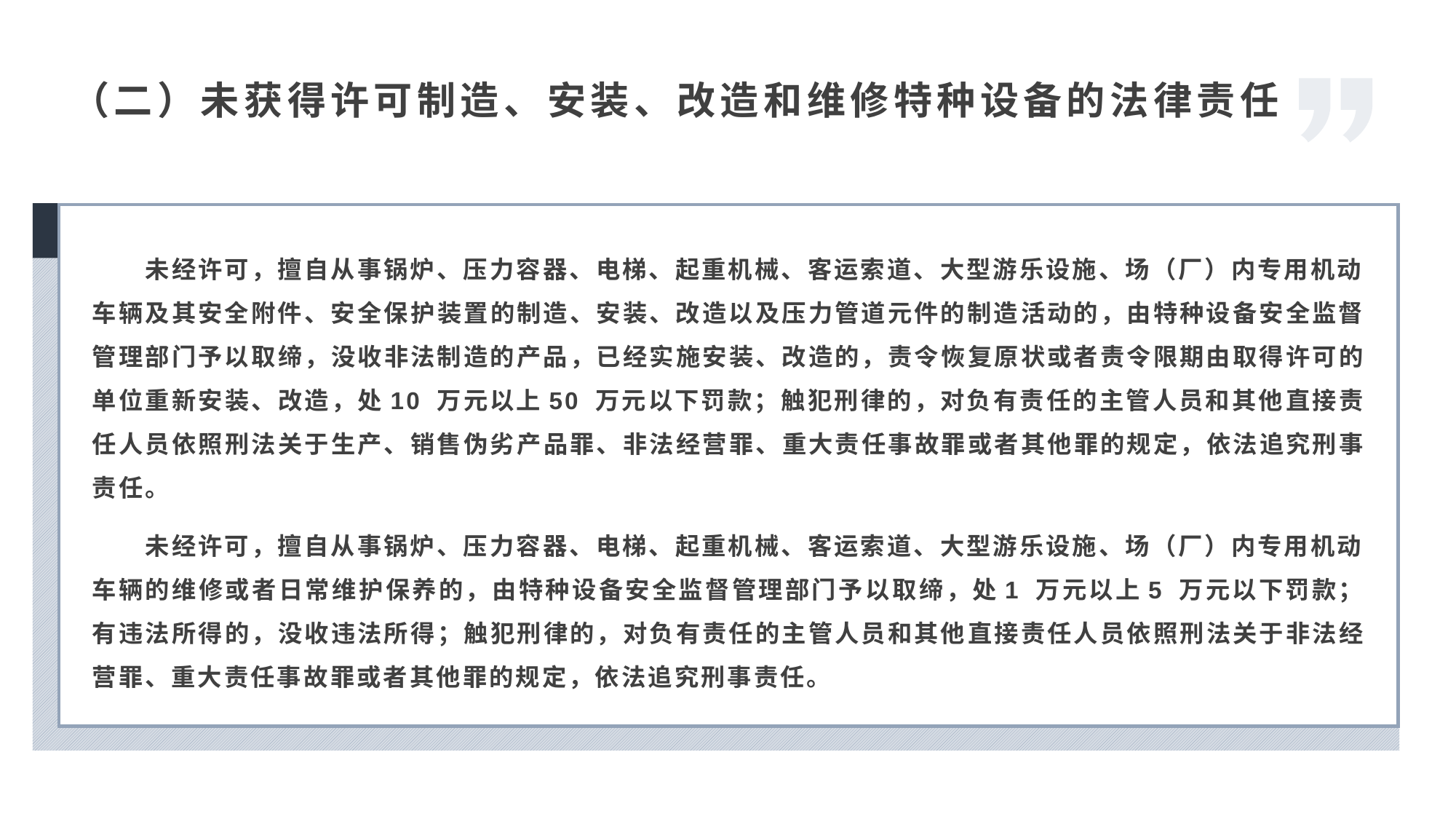

（二）未获得许可制造、安装、改造和维修特种设备的法律责任

未经许可，擅自从事锅炉、压力容器、电梯、起重机械、客运索道、大型游乐设施、场（厂）内专用机动车辆及其安全附件、安全保护装置的制造、安装、改造以及压力管道元件的制造活动的，由特种设备安全监督管理部门予以取缔，没收非法制造的产品，已经实施安装、改造的，责令恢复原状或者责令限期由取得许可的单位重新安装、改造，处10 万元以上50 万元以下罚款；触犯刑律的，对负有责任的主管人员和其他直接责任人员依照刑法关于生产、销售伪劣产品罪、非法经营罪、重大责任事故罪或者其他罪的规定，依法追究刑事责任。
未经许可，擅自从事锅炉、压力容器、电梯、起重机械、客运索道、大型游乐设施、场（厂）内专用机动车辆的维修或者日常维护保养的，由特种设备安全监督管理部门予以取缔，处1 万元以上5 万元以下罚款；有违法所得的，没收违法所得；触犯刑律的，对负有责任的主管人员和其他直接责任人员依照刑法关于非法经营罪、重大责任事故罪或者其他罪的规定，依法追究刑事责任。